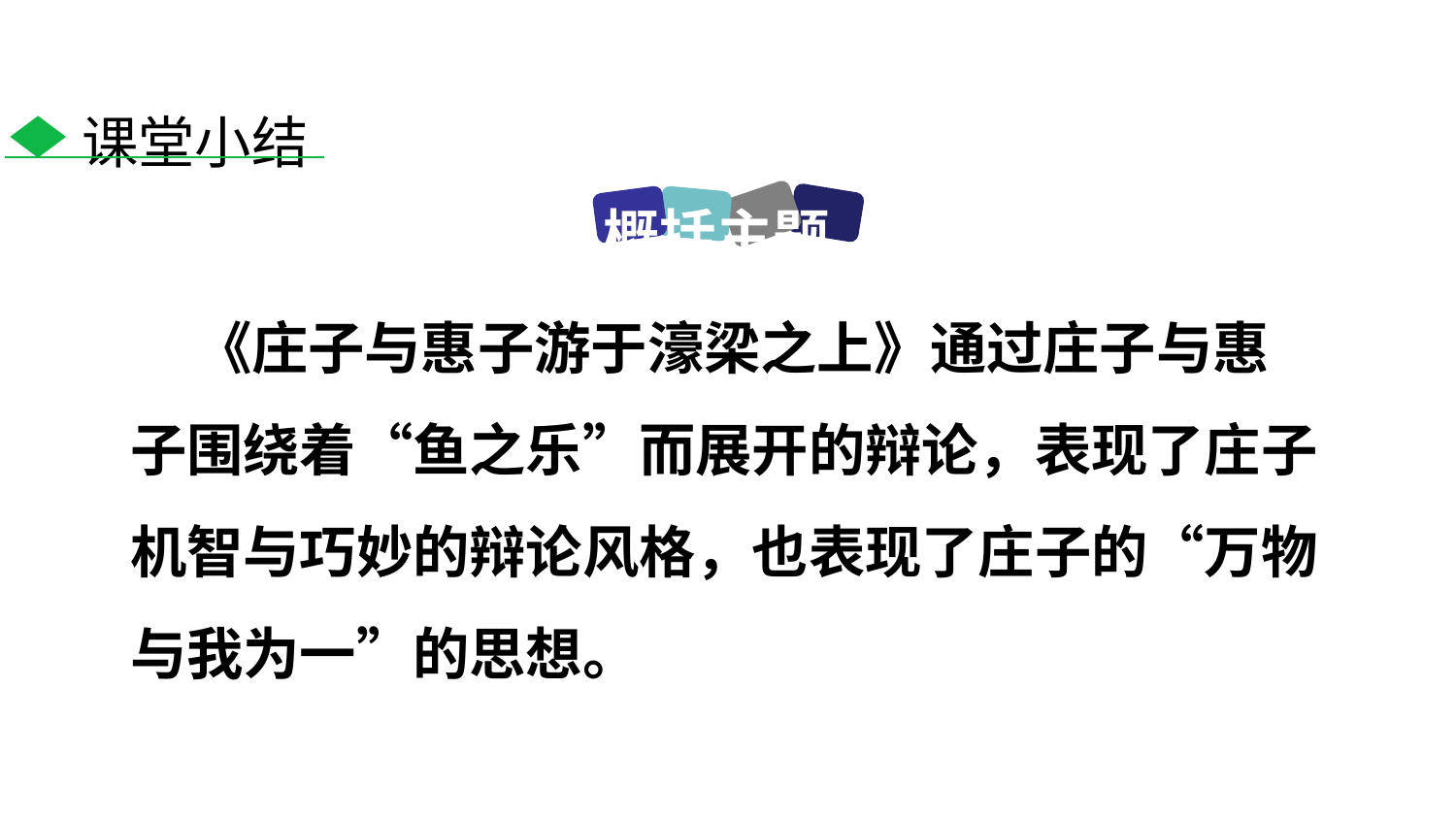

课堂小结

概括主题

    《庄子与惠子游于濠梁之上》通过庄子与惠子围绕着“鱼之乐”而展开的辩论，表现了庄子机智与巧妙的辩论风格，也表现了庄子的“万物与我为一”的思想。